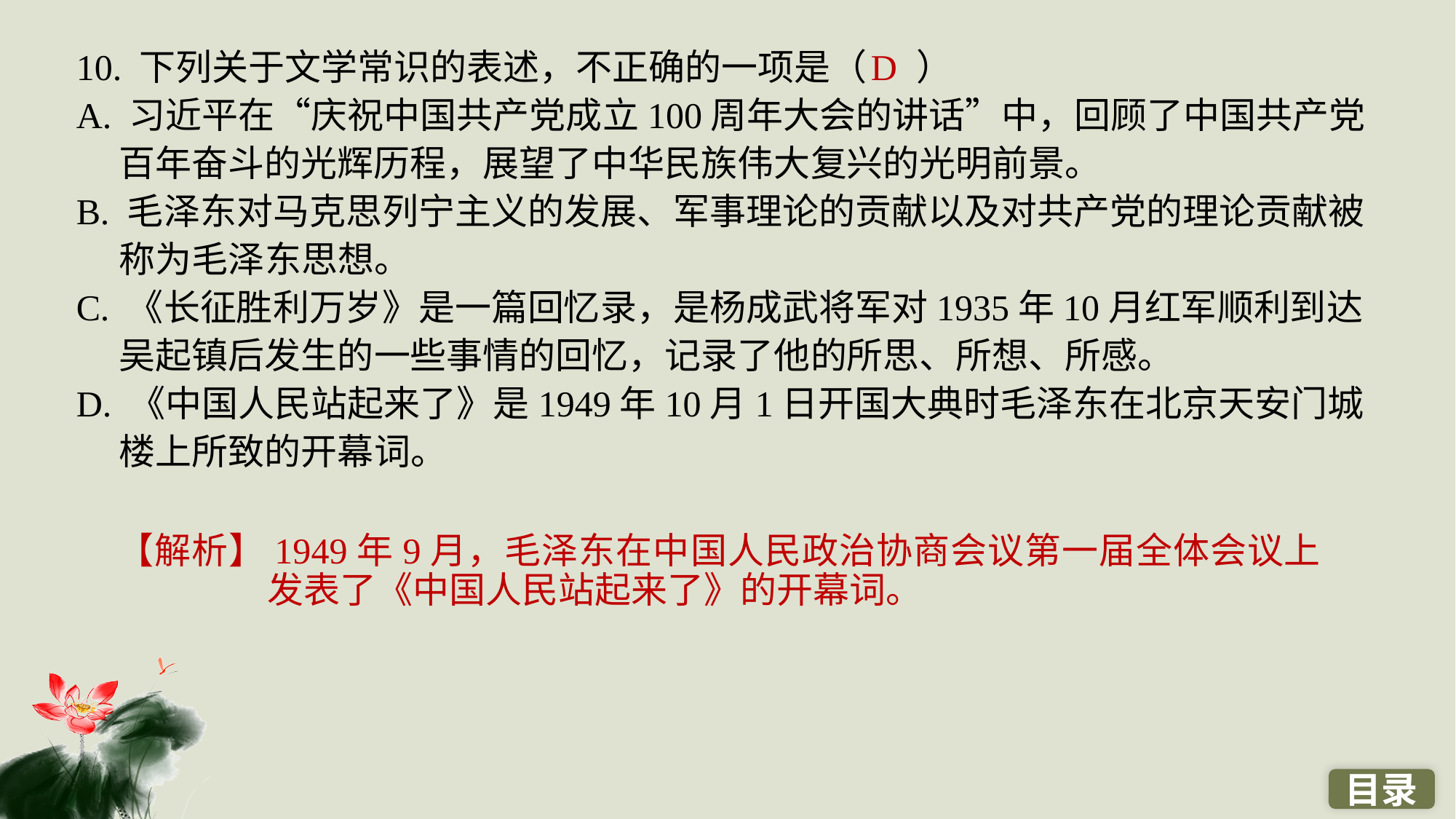

10. 下列关于文学常识的表述，不正确的一项是（      ）
A. 习近平在“庆祝中国共产党成立100周年大会的讲话”中，回顾了中国共产党百年奋斗的光辉历程，展望了中华民族伟大复兴的光明前景。
B. 毛泽东对马克思列宁主义的发展、军事理论的贡献以及对共产党的理论贡献被称为毛泽东思想。
C. 《长征胜利万岁》是一篇回忆录，是杨成武将军对1935年10月红军顺利到达吴起镇后发生的一些事情的回忆，记录了他的所思、所想、所感。
D. 《中国人民站起来了》是1949年10月1日开国大典时毛泽东在北京天安门城楼上所致的开幕词。
D
【解析】1949年9月，毛泽东在中国人民政治协商会议第一届全体会议上发表了《中国人民站起来了》的开幕词。